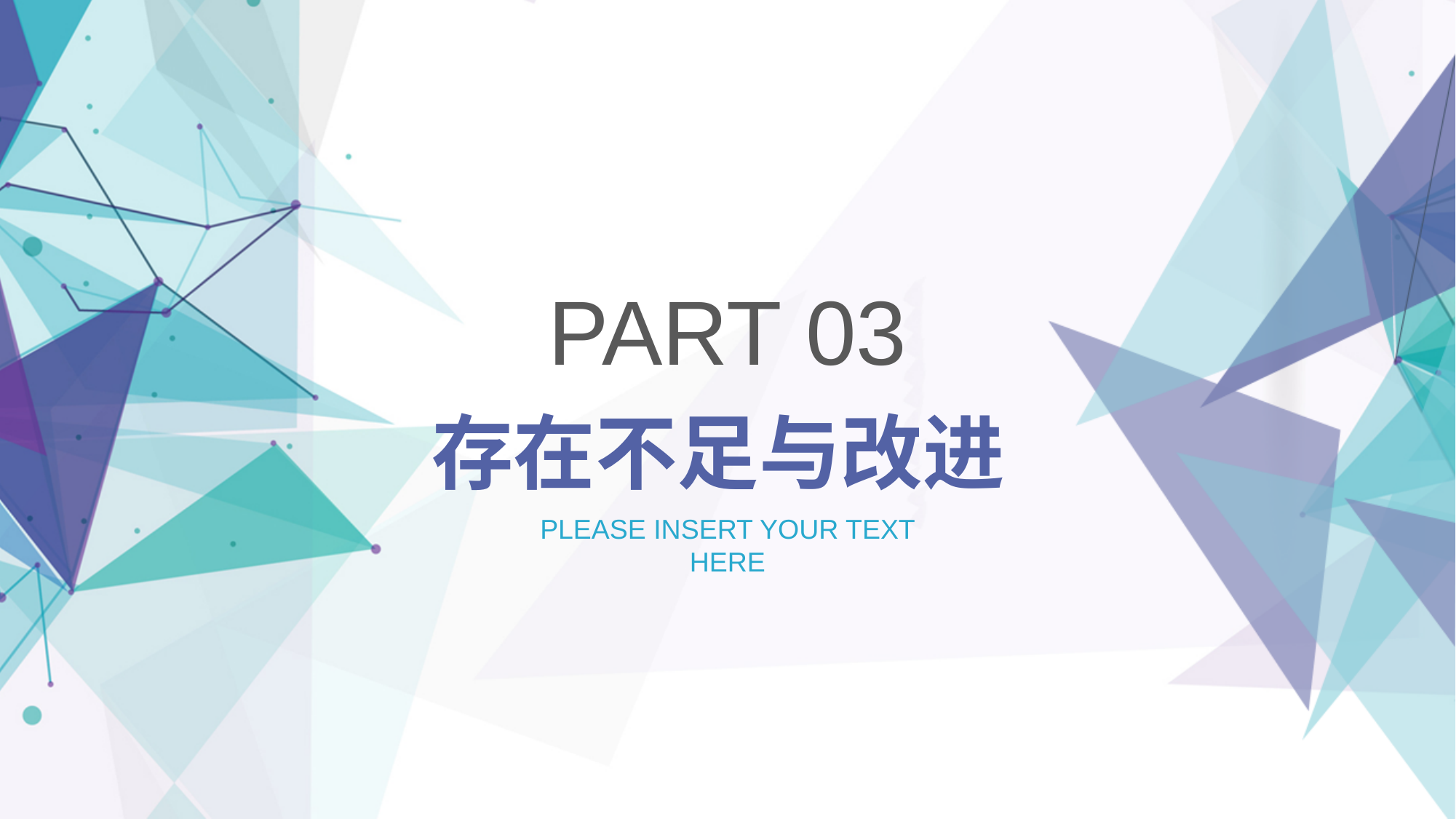

PART 03
存在不足与改进
PLEASE INSERT YOUR TEXT HERE